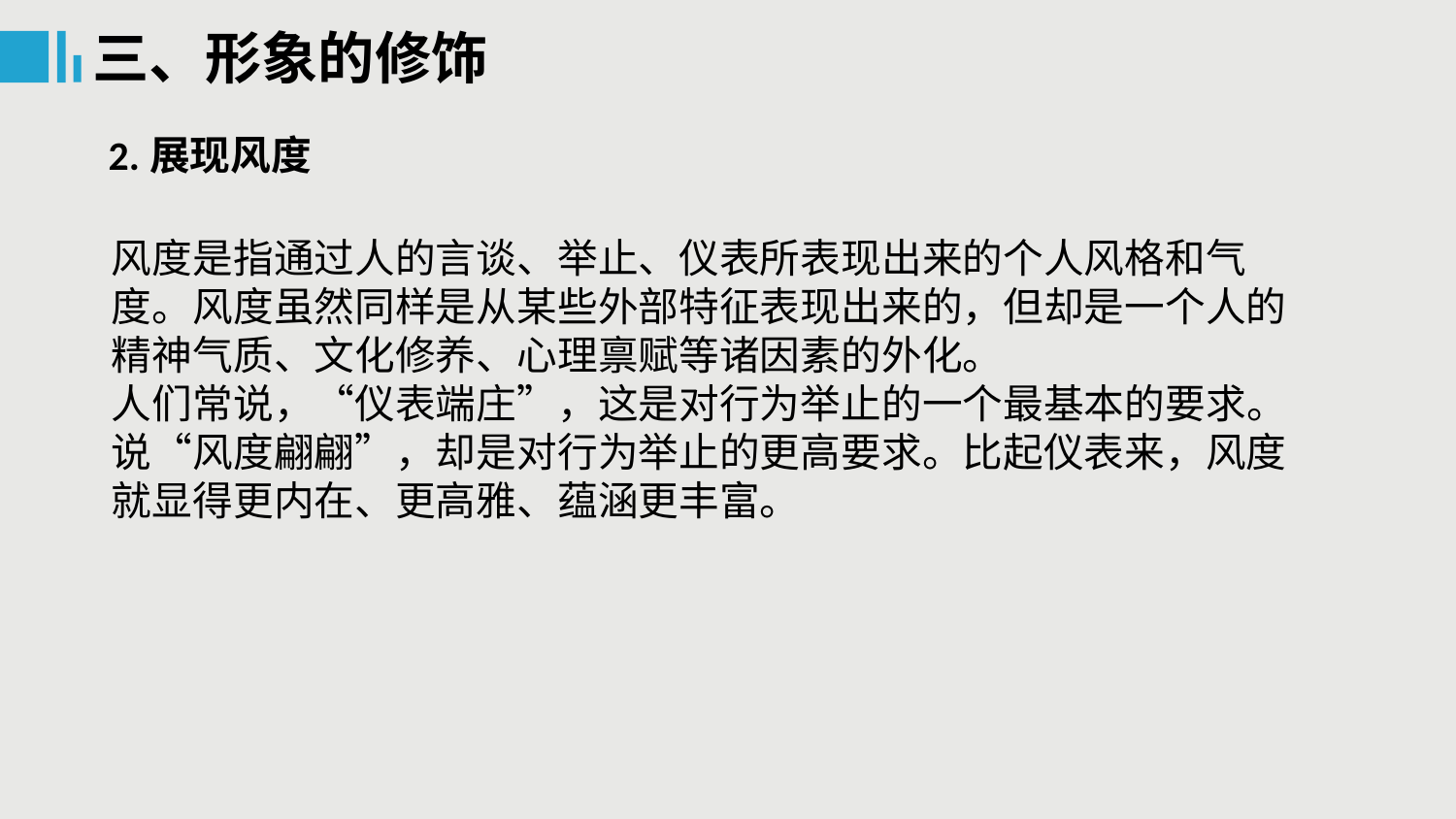

三、形象的修饰

2.展现风度
风度是指通过人的言谈、举止、仪表所表现出来的个人风格和气度。风度虽然同样是从某些外部特征表现出来的，但却是一个人的精神气质、文化修养、心理禀赋等诸因素的外化。
人们常说，“仪表端庄”，这是对行为举止的一个最基本的要求。说“风度翩翩”，却是对行为举止的更高要求。比起仪表来，风度就显得更内在、更高雅、蕴涵更丰富。